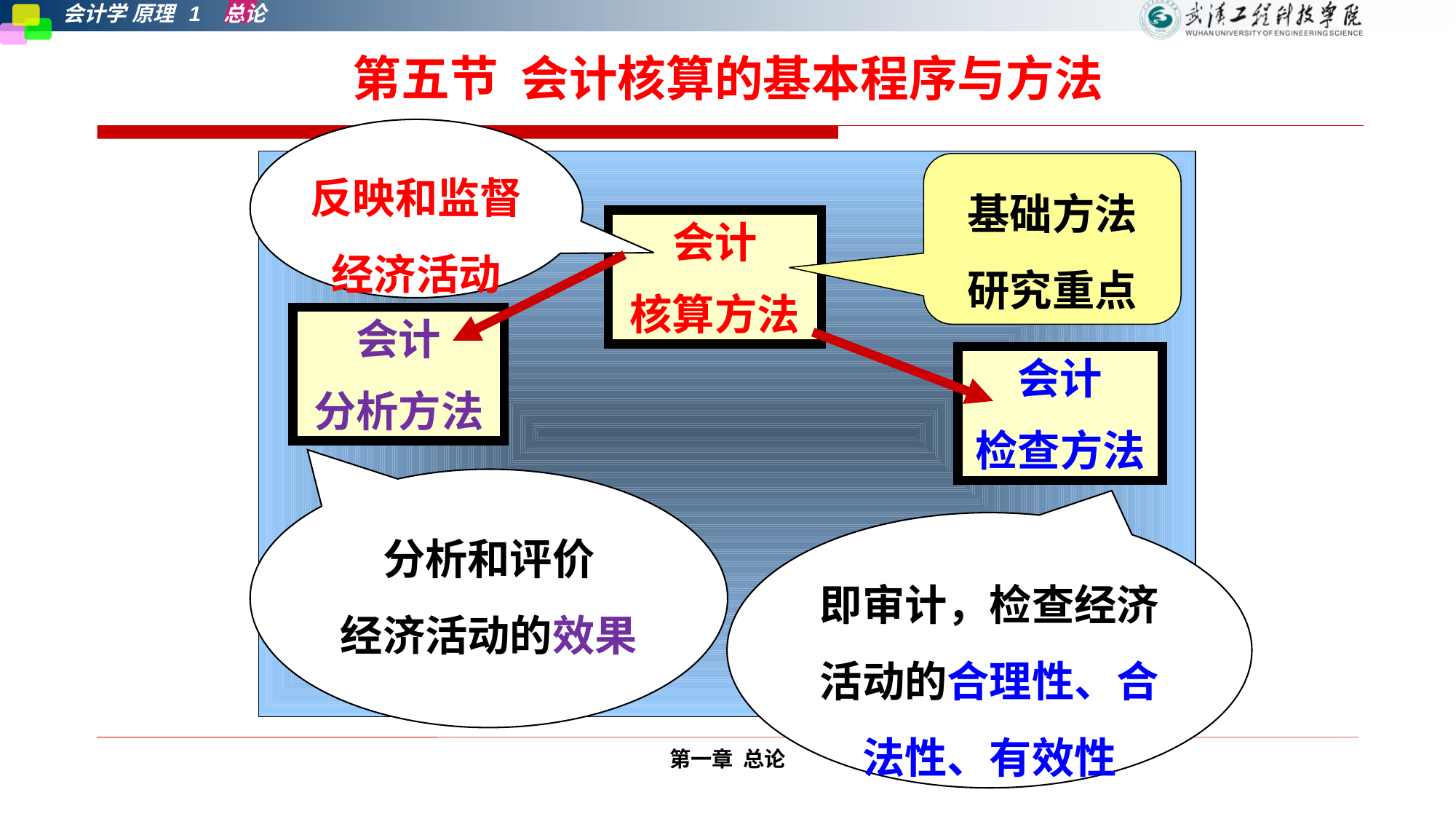

# 第五节  会计核算的基本程序与方法
反映和监督经济活动

基础方法
研究重点
会计
核算方法

会计
分析方法

会计
检查方法
分析和评价
经济活动的效果
即审计，检查经济活动的合理性、合法性、有效性
第一章  总论